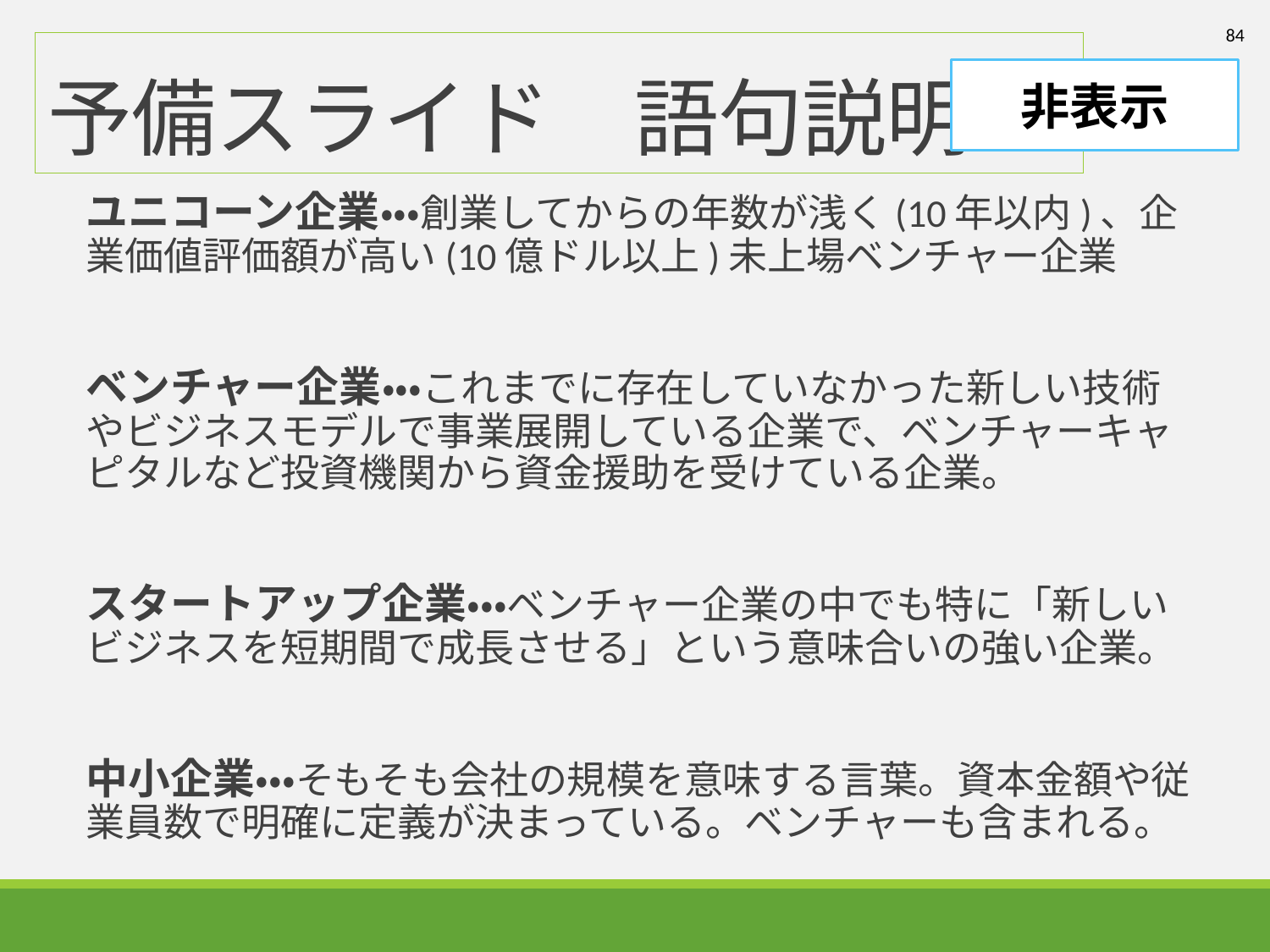

84
# 予備スライド　語句説明
非表示
ユニコーン企業・・・創業してからの年数が浅く(10年以内)、企業価値評価額が高い(10億ドル以上)未上場ベンチャー企業

ベンチャー企業・・・これまでに存在していなかった新しい技術やビジネスモデルで事業展開している企業で、ベンチャーキャピタルなど投資機関から資金援助を受けている企業。

スタートアップ企業・・・ベンチャー企業の中でも特に「新しいビジネスを短期間で成長させる」という意味合いの強い企業。

中小企業・・・そもそも会社の規模を意味する言葉。資本金額や従業員数で明確に定義が決まっている。ベンチャーも含まれる。